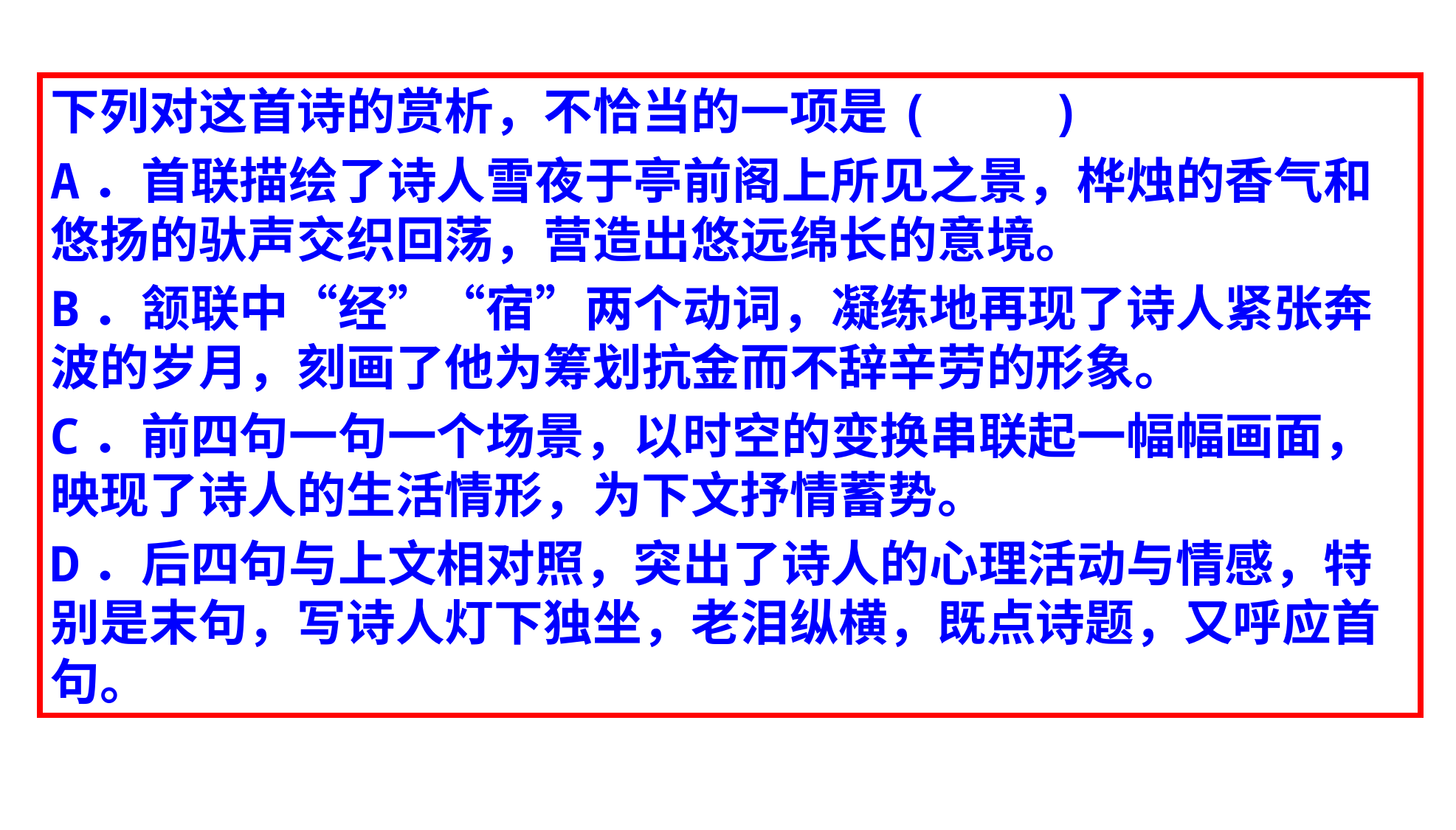

下列对这首诗的赏析，不恰当的一项是(　　)
A．首联描绘了诗人雪夜于亭前阁上所见之景，桦烛的香气和悠扬的驮声交织回荡，营造出悠远绵长的意境。
B．颔联中“经”“宿”两个动词，凝练地再现了诗人紧张奔波的岁月，刻画了他为筹划抗金而不辞辛劳的形象。
C．前四句一句一个场景，以时空的变换串联起一幅幅画面，映现了诗人的生活情形，为下文抒情蓄势。
D．后四句与上文相对照，突出了诗人的心理活动与情感，特别是末句，写诗人灯下独坐，老泪纵横，既点诗题，又呼应首句。